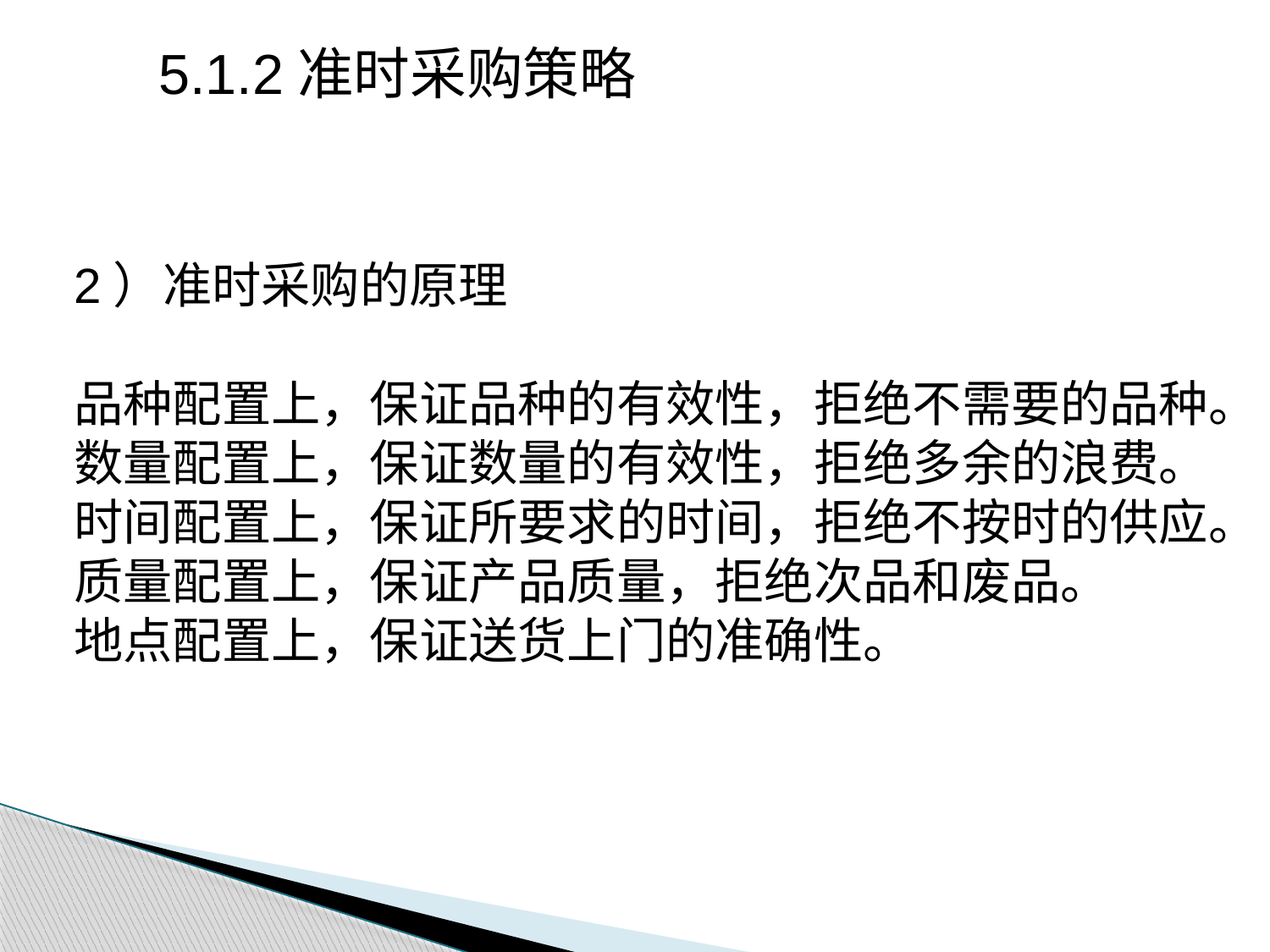

5.1.2准时采购策略
2）准时采购的原理

品种配置上，保证品种的有效性，拒绝不需要的品种。
数量配置上，保证数量的有效性，拒绝多余的浪费。
时间配置上，保证所要求的时间，拒绝不按时的供应。
质量配置上，保证产品质量，拒绝次品和废品。
地点配置上，保证送货上门的准确性。